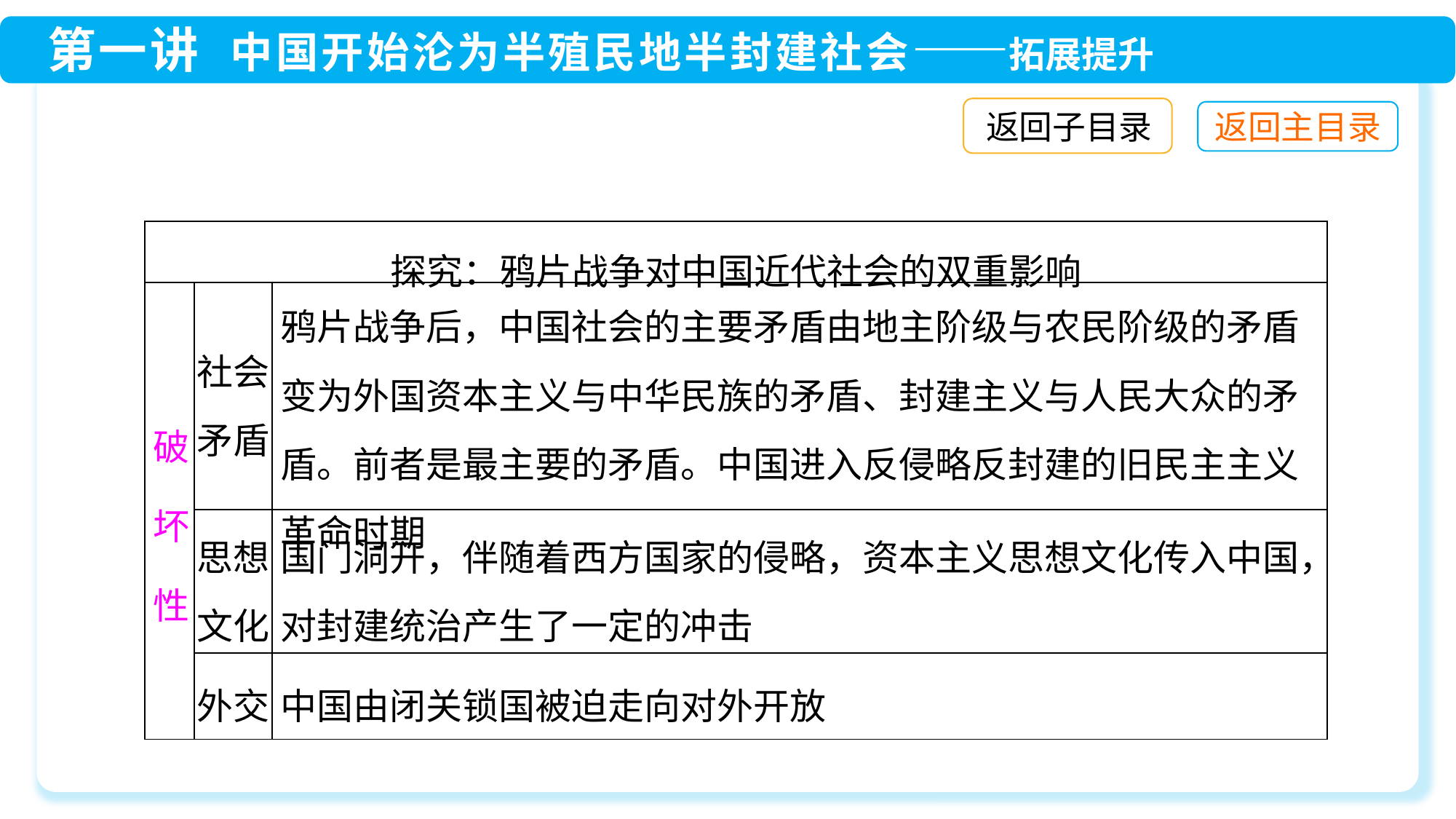

返回子目录
| 探究：鸦片战争对中国近代社会的双重影响 |  |  |
| --- | --- | --- |
| 破坏性 | 社会矛盾 | 鸦片战争后，中国社会的主要矛盾由地主阶级与农民阶级的矛盾变为外国资本主义与中华民族的矛盾、封建主义与人民大众的矛盾。前者是最主要的矛盾。中国进入反侵略反封建的旧民主主义革命时期 |
|  | 思想文化 | 国门洞开，伴随着西方国家的侵略，资本主义思想文化传入中国，对封建统治产生了一定的冲击 |
|  | 外交 | 中国由闭关锁国被迫走向对外开放 |